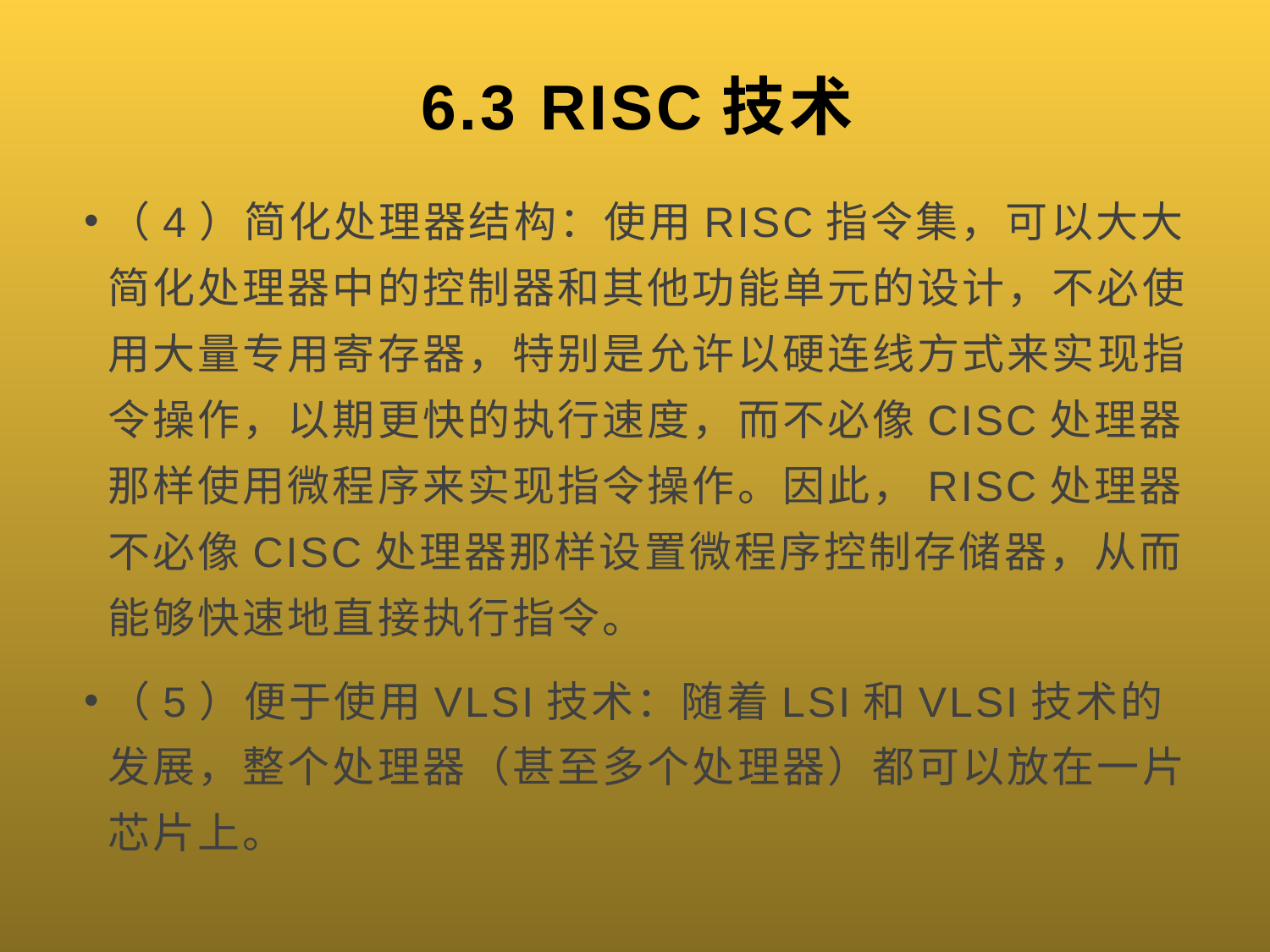

# 6.3 RISC技术
（4）简化处理器结构：使用RISC指令集，可以大大简化处理器中的控制器和其他功能单元的设计，不必使用大量专用寄存器，特别是允许以硬连线方式来实现指令操作，以期更快的执行速度，而不必像CISC处理器那样使用微程序来实现指令操作。因此，RISC处理器不必像CISC处理器那样设置微程序控制存储器，从而能够快速地直接执行指令。
（5）便于使用VLSI技术：随着LSI和VLSI技术的发展，整个处理器（甚至多个处理器）都可以放在一片芯片上。